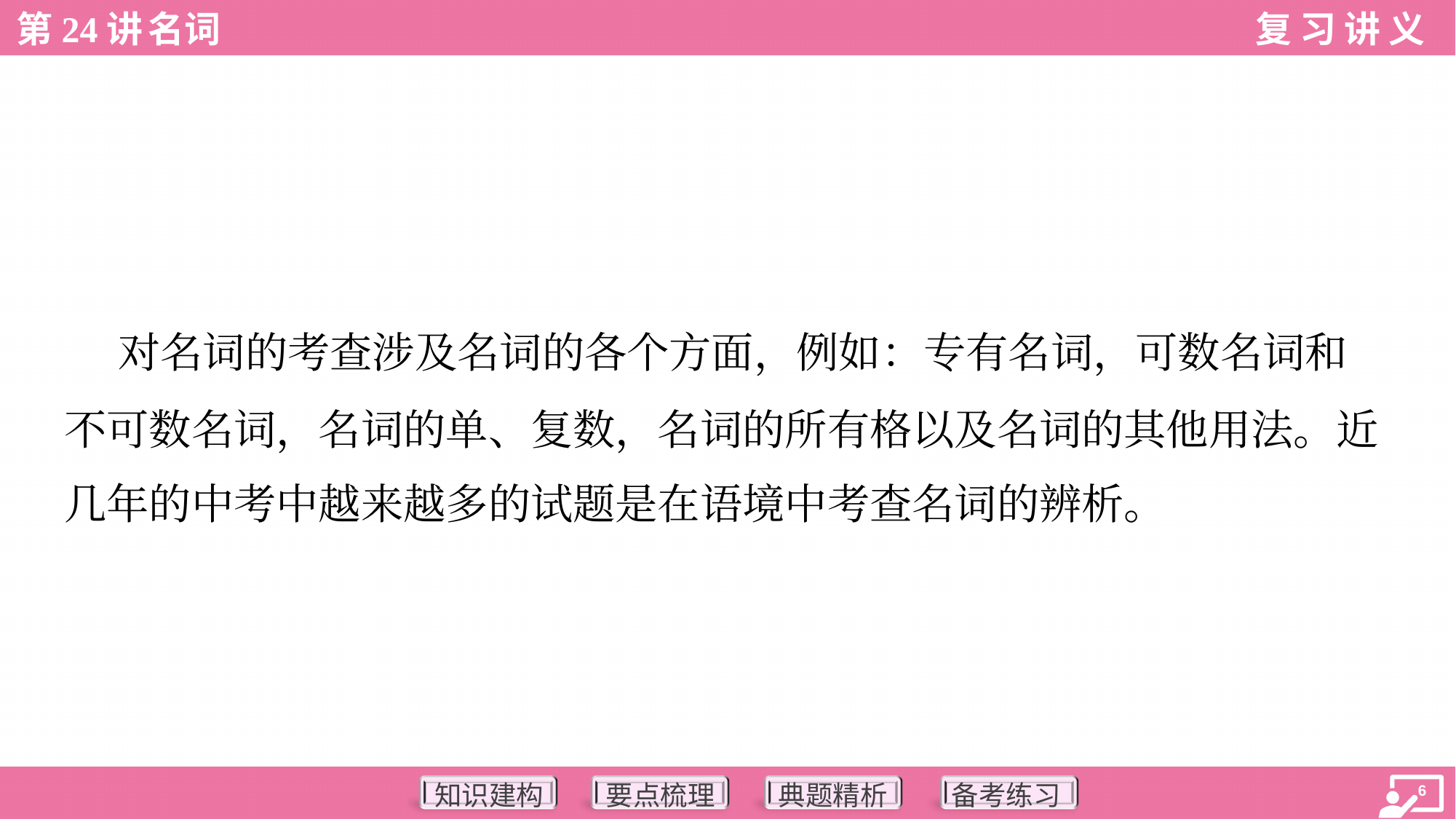

对名词的考查涉及名词的各个方面，例如：专有名词，可数名词和
不可数名词，名词的单、复数，名词的所有格以及名词的其他用法。近
几年的中考中越来越多的试题是在语境中考查名词的辨析。